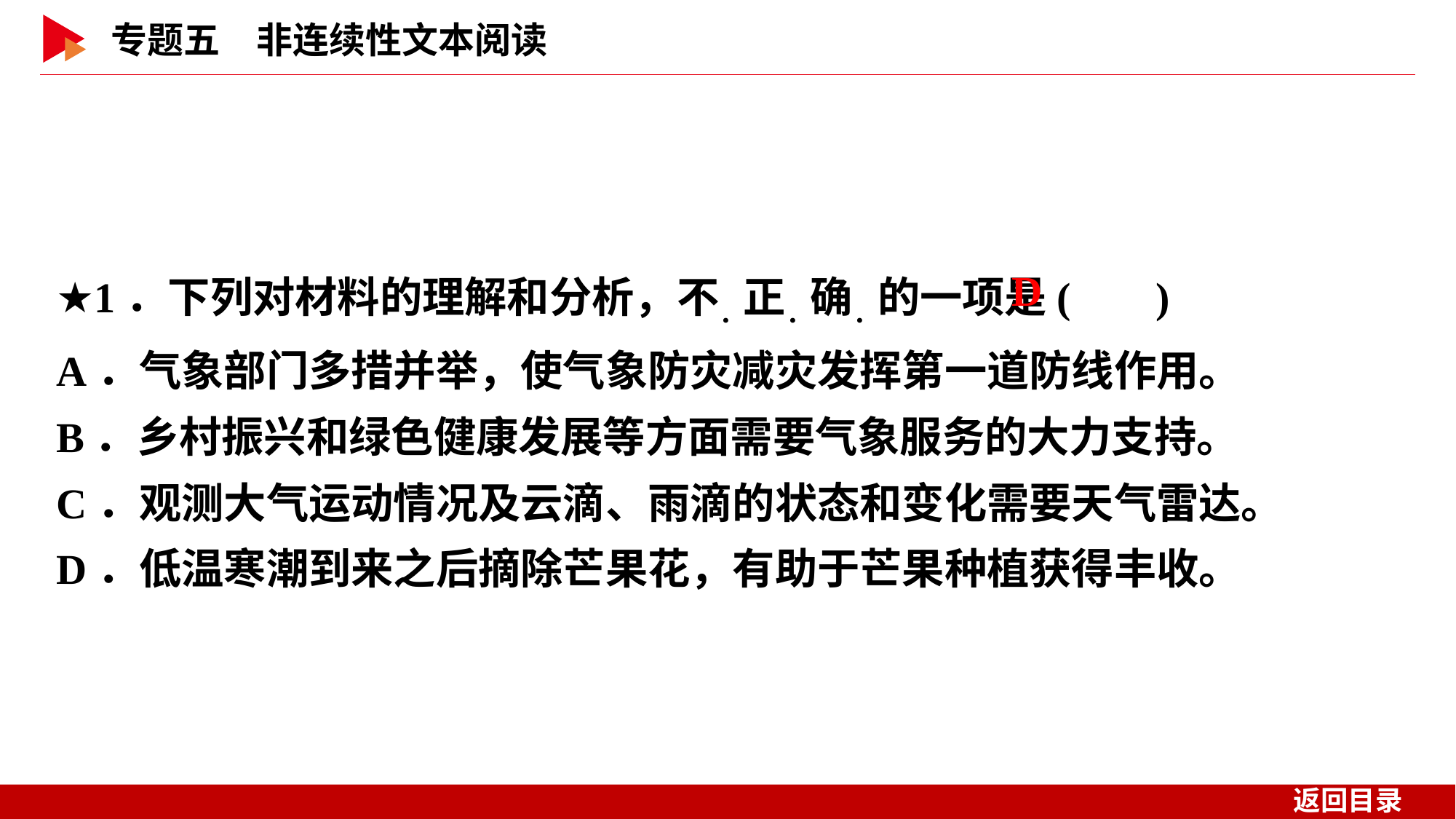

★1．下列对材料的理解和分析，不．正．确．的一项是(        )
A．气象部门多措并举，使气象防灾减灾发挥第一道防线作用。
B．乡村振兴和绿色健康发展等方面需要气象服务的大力支持。
C．观测大气运动情况及云滴、雨滴的状态和变化需要天气雷达。
D．低温寒潮到来之后摘除芒果花，有助于芒果种植获得丰收。
   D